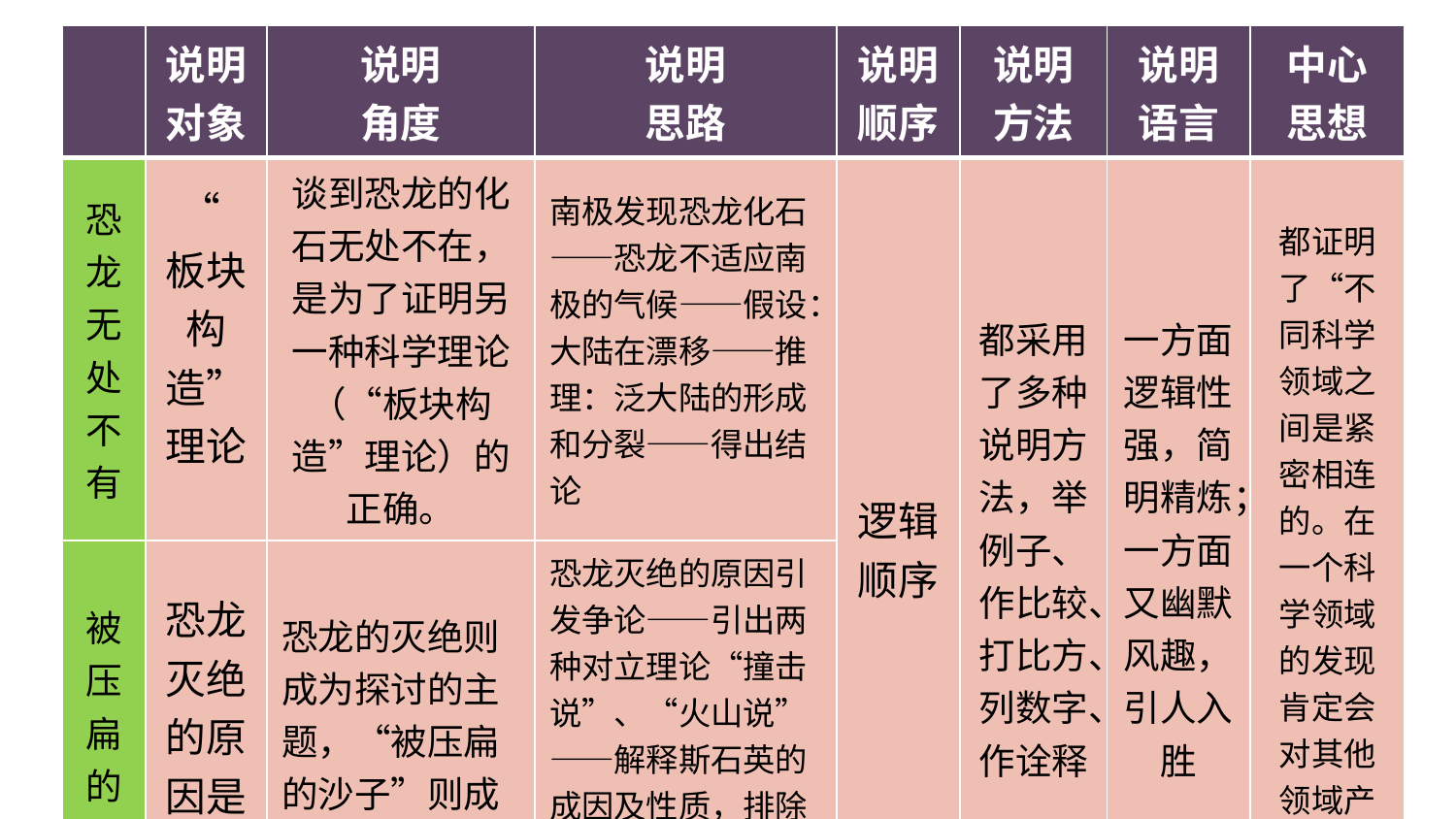

|  | 说明对象 | 说明 角度 | 说明 思路 | 说明 顺序 | 说明 方法 | 说明 语言 | 中心 思想 |
| --- | --- | --- | --- | --- | --- | --- | --- |
| 恐龙无处不有 | “板块构造”理论 | 谈到恐龙的化石无处不在，是为了证明另一种科学理论（“板块构造”理论）的正确。 | 南极发现恐龙化石——恐龙不适应南极的气候——假设：大陆在漂移——推理：泛大陆的形成和分裂——得出结论 | 逻辑 顺序 | 都采用了多种说明方法，举例子、作比较、打比方、列数字、作诠释 | 一方面逻辑性强，简明精炼；一方面又幽默风趣，引人入胜 | 都证明了“不同科学领域之间是紧密相连的。在一个科学领域的发现肯定会对其他领域产生影响” |
| 被压扁的沙子 | 恐龙灭绝的原因是撞击 | 恐龙的灭绝则成为探讨的主题，“被压扁的沙子”则成了证据。 | 恐龙灭绝的原因引发争论——引出两种对立理论“撞击说”、“火山说”——解释斯石英的成因及性质，排除“火山说”——证明“撞击说”得出结论 |  |  |  |  |